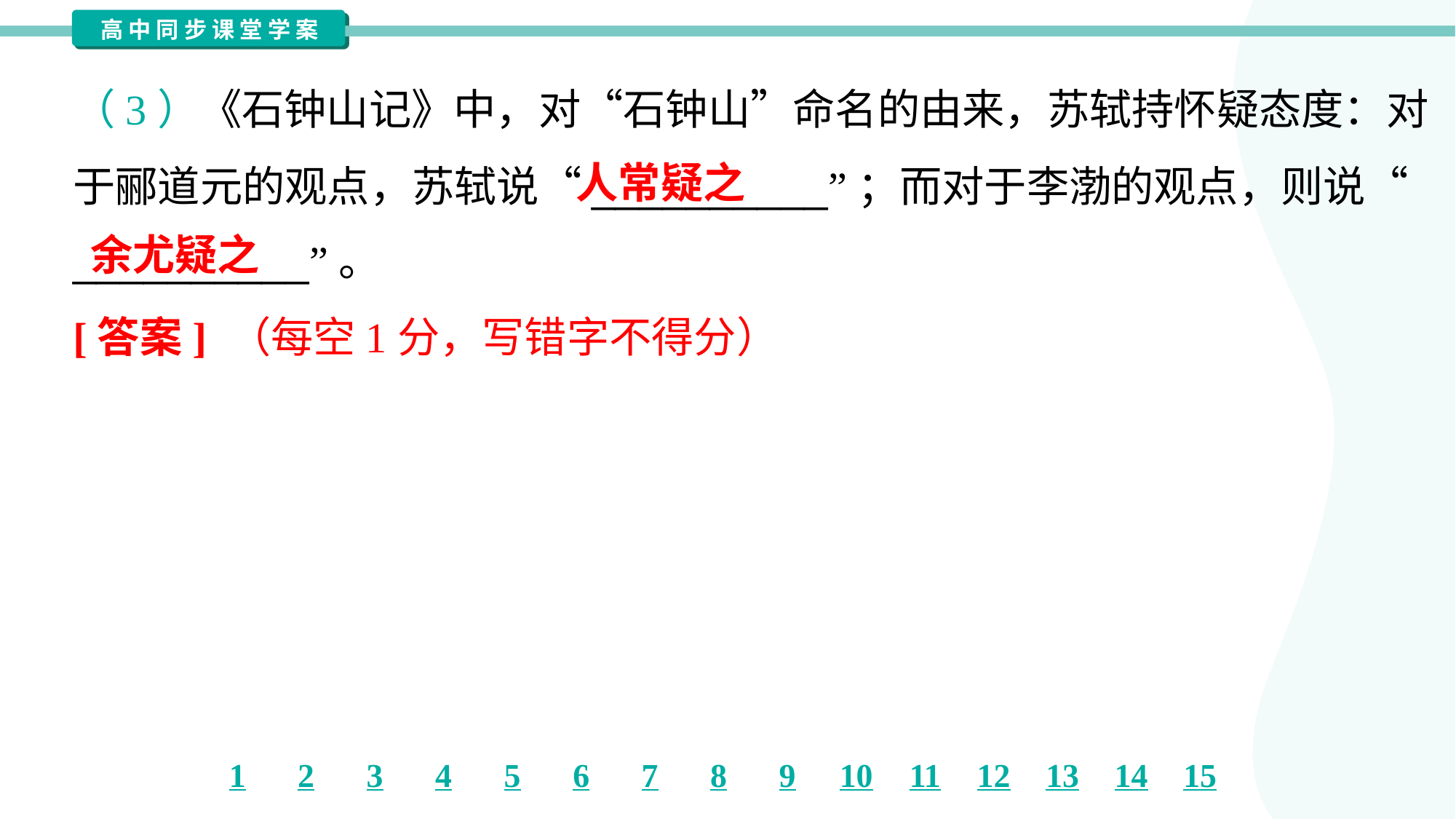

（3）《石钟山记》中，对“石钟山”命名的由来，苏轼持怀疑态度：对
于郦道元的观点，苏轼说“__________”；而对于李渤的观点，则说“
__________”。
人常疑之
余尤疑之
[答案] （每空1分，写错字不得分）